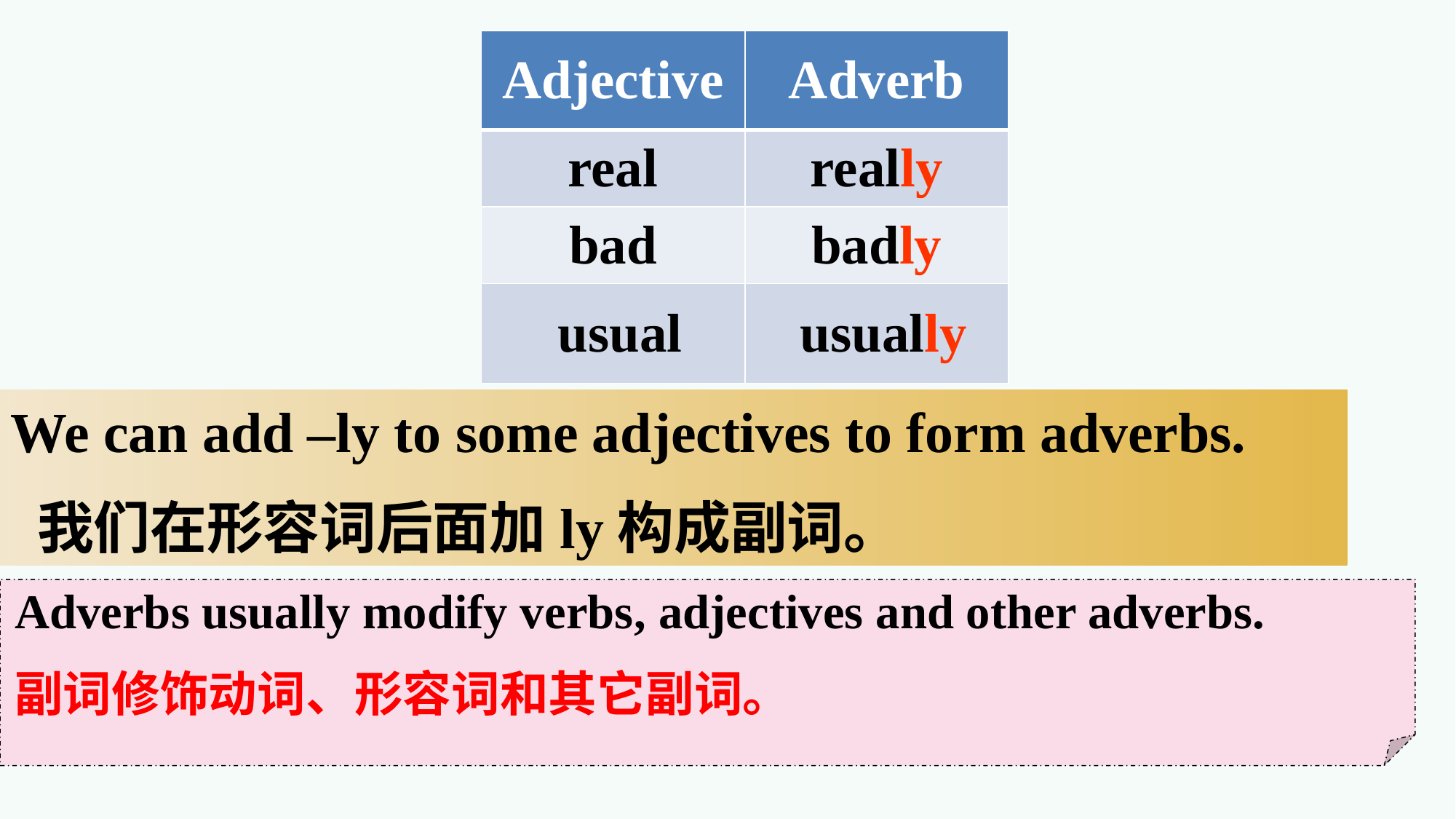

| Adjective | Adverb |
| --- | --- |
| real | really |
| bad | badly |
| usual | usually |
We can add –ly to some adjectives to form adverbs.
 我们在形容词后面加ly构成副词。
Adverbs usually modify verbs, adjectives and other adverbs.
副词修饰动词、形容词和其它副词。